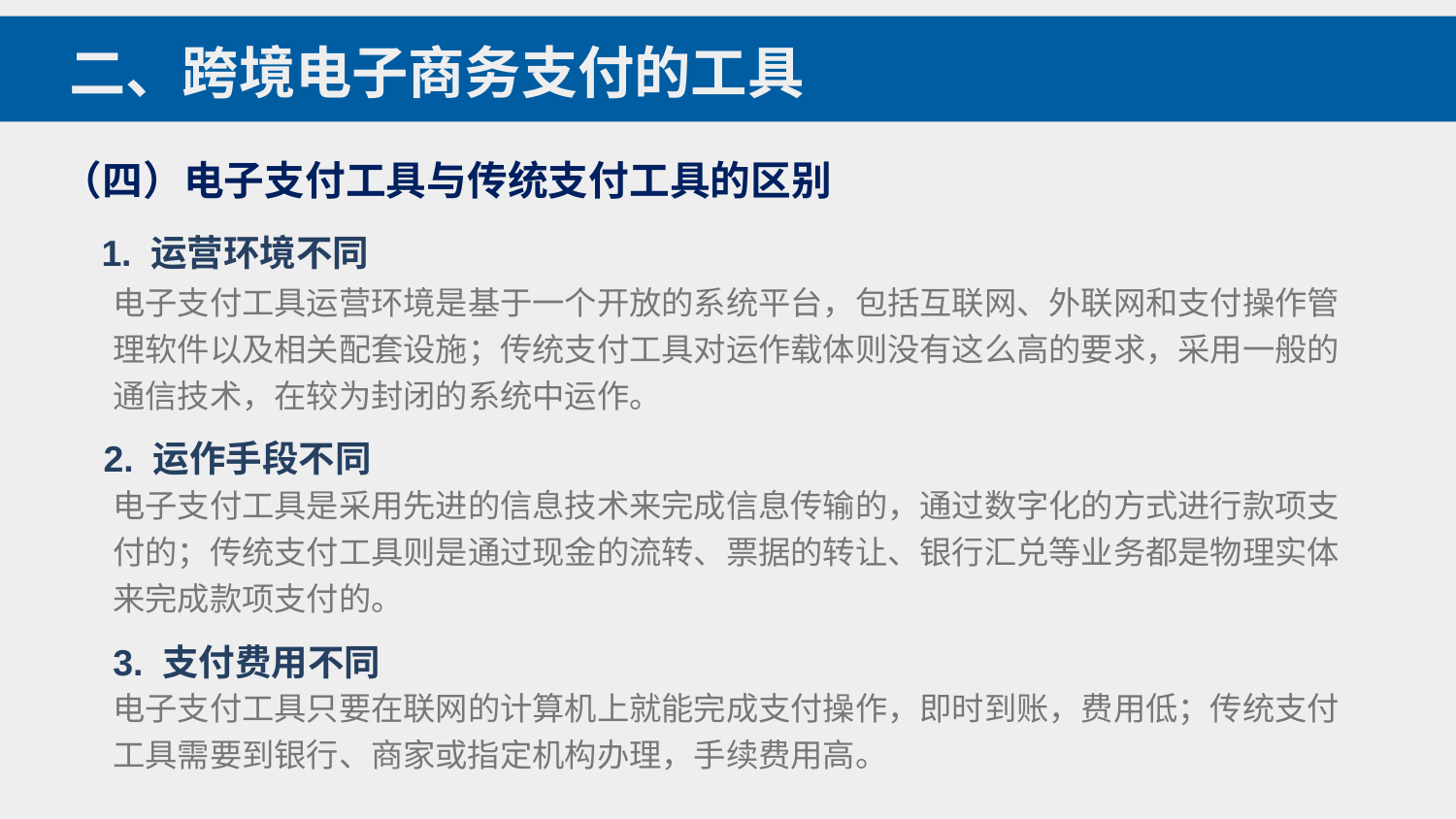

二、跨境电子商务支付的工具
（四）电子支付工具与传统支付工具的区别
1. 运营环境不同
电子支付工具运营环境是基于一个开放的系统平台，包括互联网、外联网和支付操作管理软件以及相关配套设施；传统支付工具对运作载体则没有这么高的要求，采用一般的通信技术，在较为封闭的系统中运作。
2. 运作手段不同

电子支付工具是采用先进的信息技术来完成信息传输的，通过数字化的方式进行款项支付的；传统支付工具则是通过现金的流转、票据的转让、银行汇兑等业务都是物理实体来完成款项支付的。
3. 支付费用不同
电子支付工具只要在联网的计算机上就能完成支付操作，即时到账，费用低；传统支付工具需要到银行、商家或指定机构办理，手续费用高。